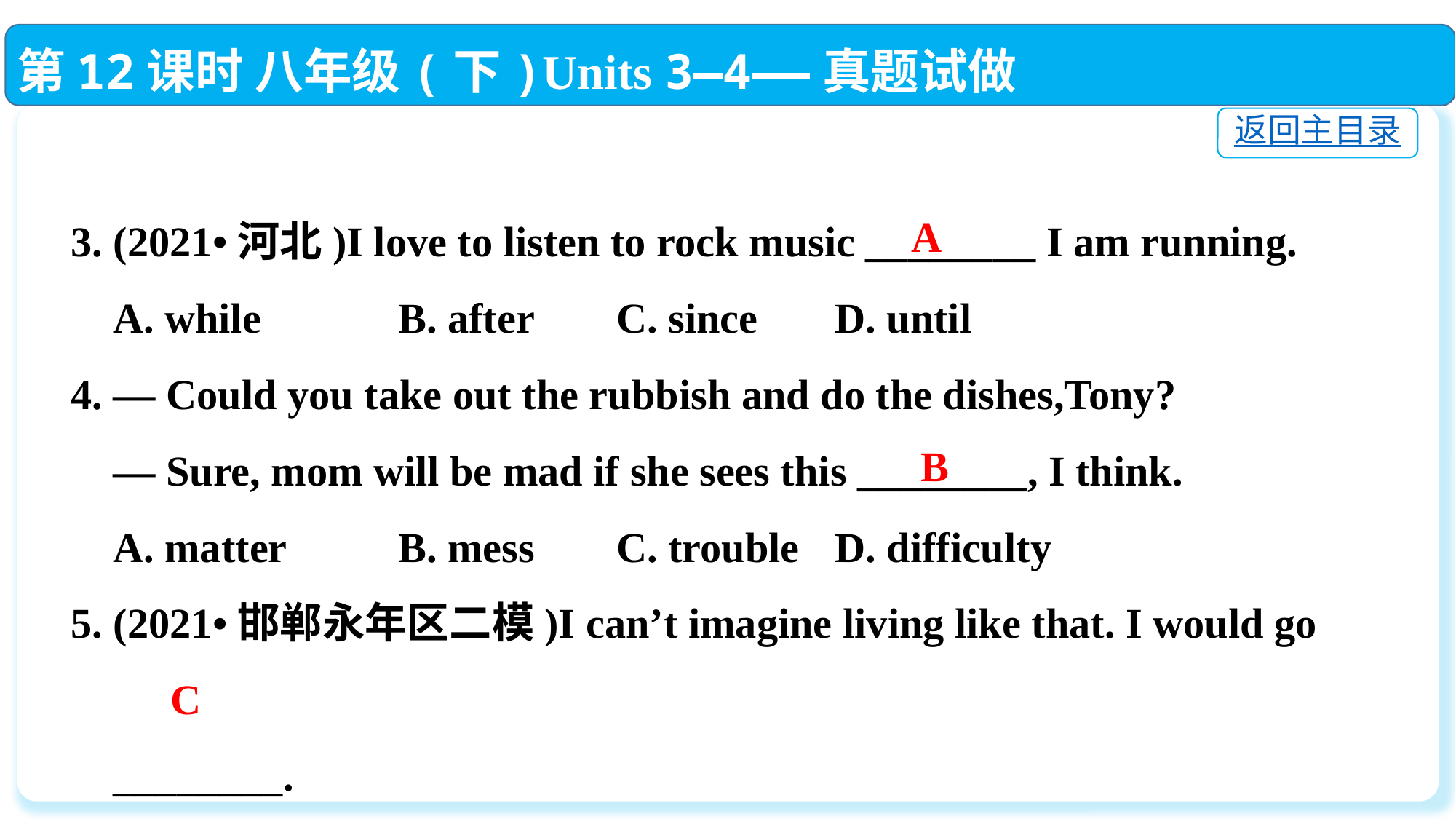

第12课时 八年级(下)Units 3—4——真题试做

返回主目录
3. (2021•河北)I love to listen to rock music ________ I am running.
    A. while		B. after	C. since	D. until
4. — Could you take out the rubbish and do the dishes,Tony?
    — Sure, mom will be mad if she sees this ________, I think.
    A. matter　	B. mess　	C. trouble	D. difficulty
5. (2021•邯郸永年区二模)I can’t imagine living like that. I would go
    ________.
    A. shy		B. relaxed	 C. crazy	D. lazy
A
B
C